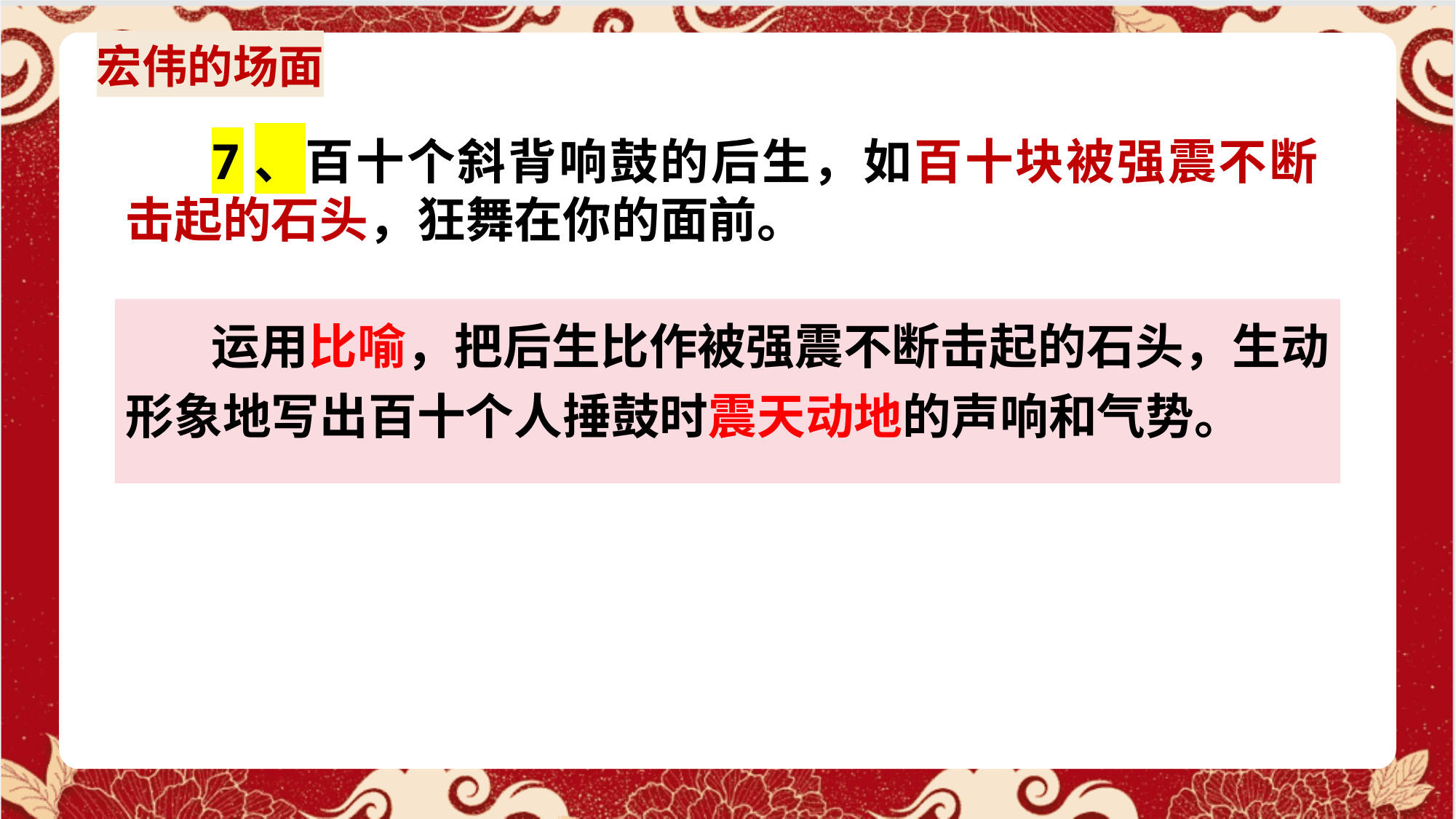

宏伟的场面

7、百十个斜背响鼓的后生，如百十块被强震不断击起的石头，狂舞在你的面前。
运用比喻，把后生比作被强震不断击起的石头，生动形象地写出百十个人捶鼓时震天动地的声响和气势。